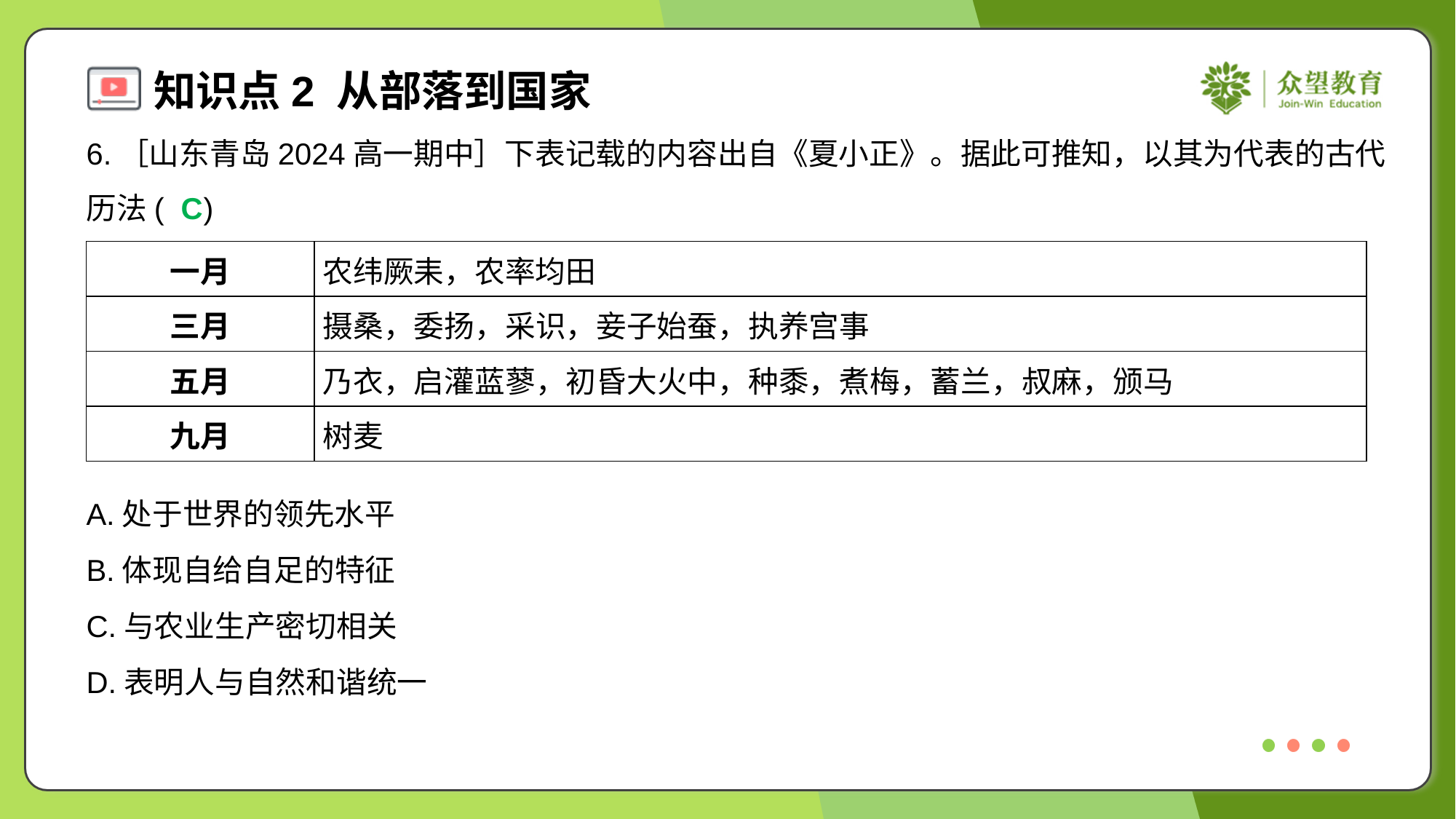

6.［山东青岛2024高一期中］下表记载的内容出自《夏小正》。据此可推知，以其为代表的古代
历法(     )
C
| 一月 | 农纬厥耒，农率均田 |
| --- | --- |
| 三月 | 摄桑，委扬，采识，妾子始蚕，执养宫事 |
| 五月 | 乃衣，启灌蓝蓼，初昏大火中，种黍，煮梅，蓄兰，叔麻，颁马 |
| 九月 | 树麦 |
A.处于世界的领先水平
B.体现自给自足的特征
C.与农业生产密切相关
D.表明人与自然和谐统一